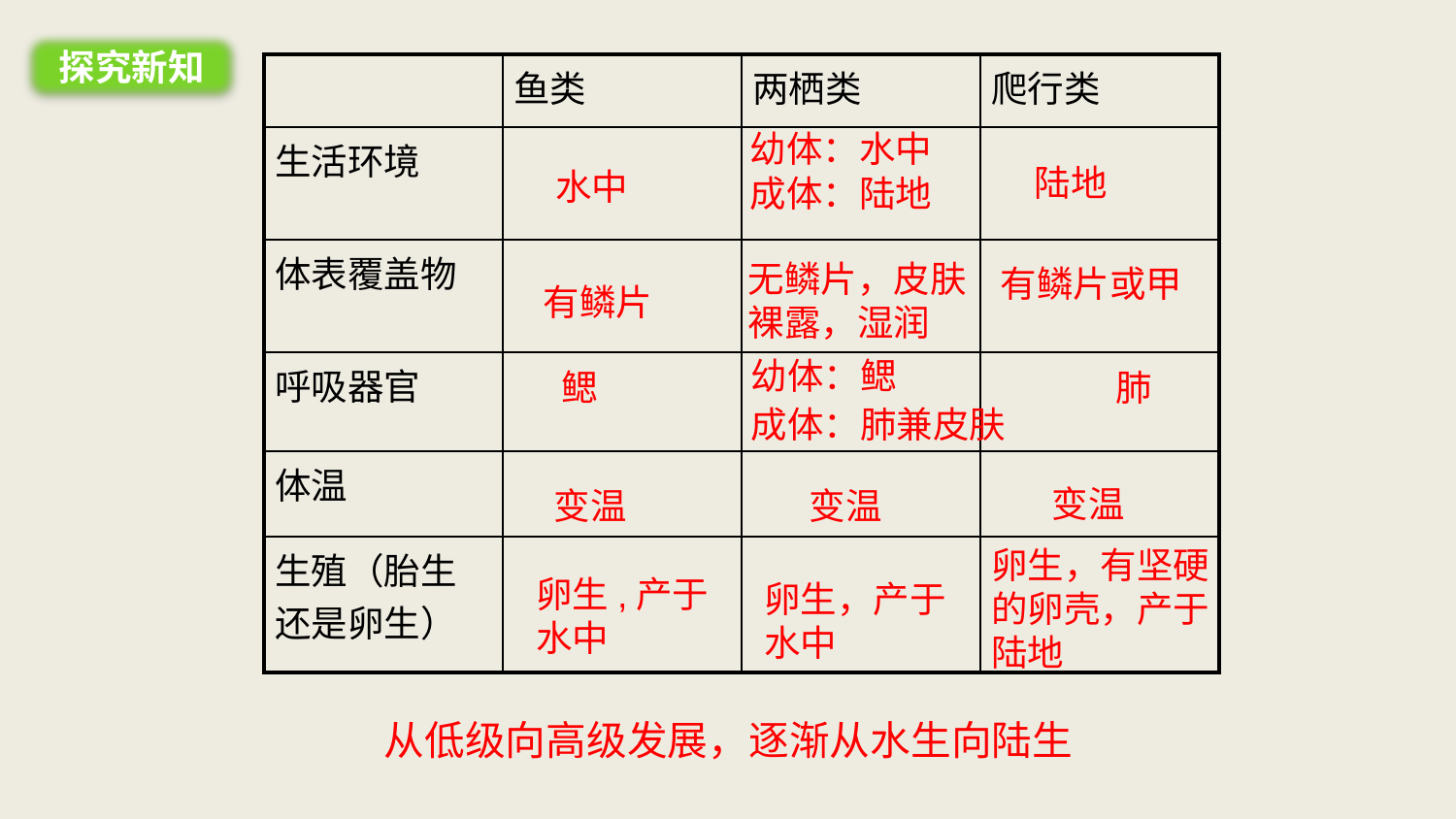

探究新知
|  | 鱼类 | 两栖类 | 爬行类 |
| --- | --- | --- | --- |
| 生活环境 |  |  |  |
| 体表覆盖物 |  |  |  |
| 呼吸器官 |  |  |  |
| 体温 |  |  |  |
| 生殖（胎生还是卵生） |  |  |  |
幼体：水中
成体：陆地
陆地
水中
无鳞片，皮肤裸露，湿润
有鳞片或甲
有鳞片
鳃
幼体：鳃
成体：肺兼皮肤
肺
变温
变温
变温
卵生，有坚硬的卵壳，产于陆地
卵生,产于水中
卵生，产于水中
从低级向高级发展，逐渐从水生向陆生